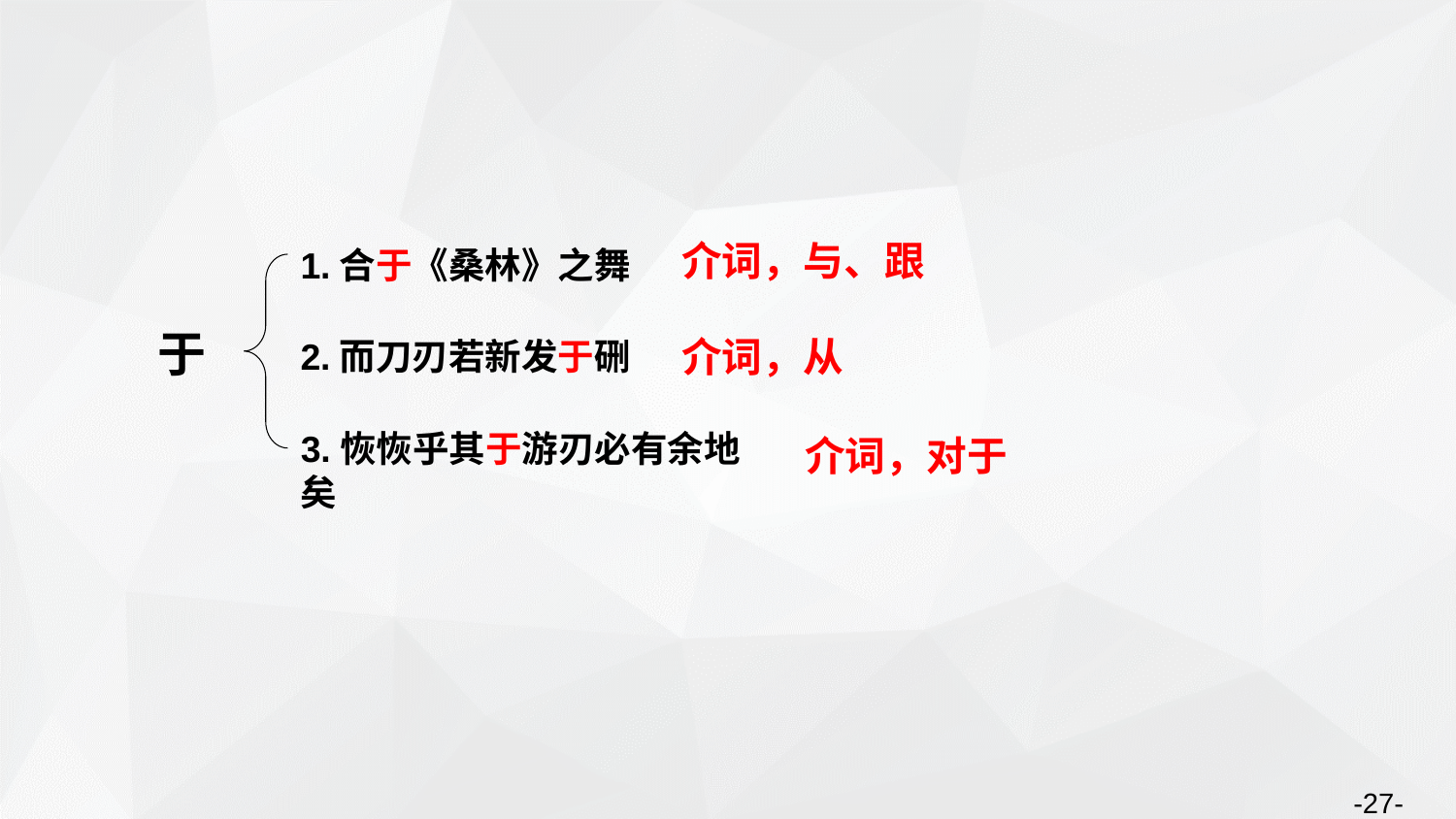

1.合于《桑林》之舞
介词，与、跟

于
介词，从
2.而刀刃若新发于硎
介词，对于
3.恢恢乎其于游刃必有余地矣
-27-